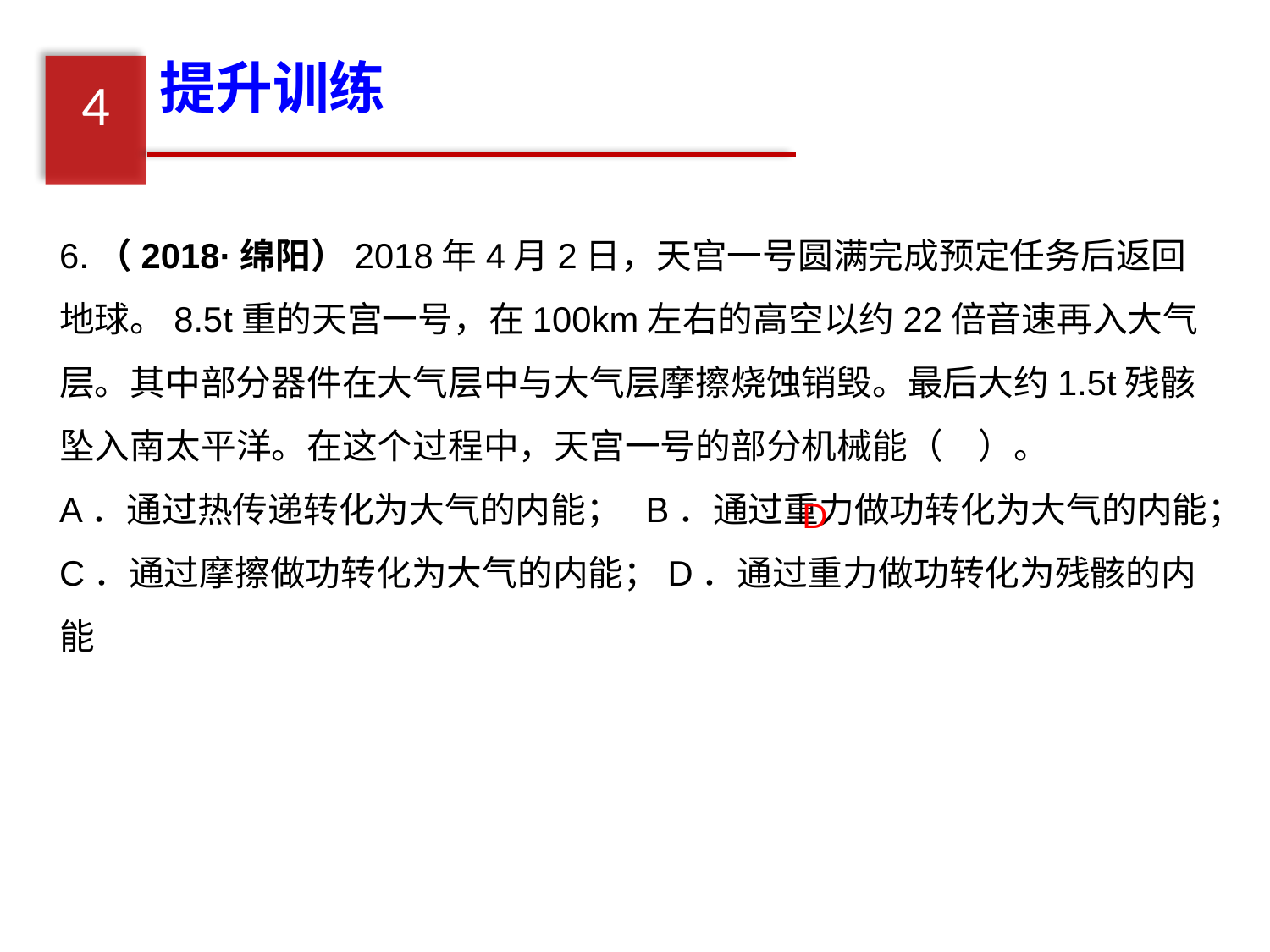

提升训练

4
6.（2018·绵阳）2018年4月2日，天宫一号圆满完成预定任务后返回地球。8.5t重的天宫一号，在100km左右的高空以约22倍音速再入大气层。其中部分器件在大气层中与大气层摩擦烧蚀销毁。最后大约1.5t残骸坠入南太平洋。在这个过程中，天宫一号的部分机械能（　）。
A．通过热传递转化为大气的内能；  B．通过重力做功转化为大气的内能；
C．通过摩擦做功转化为大气的内能；D．通过重力做功转化为残骸的内能
D